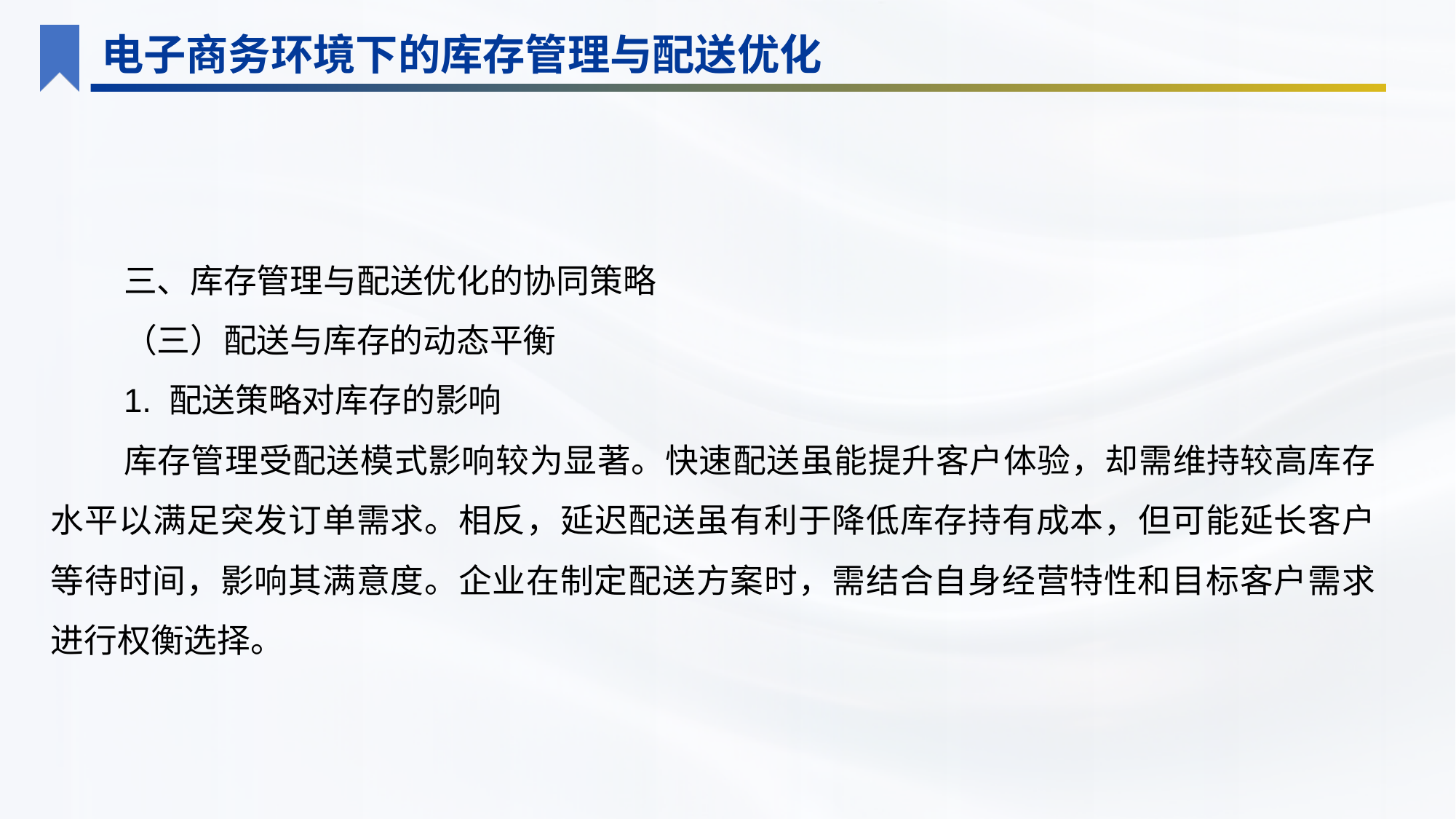

电子商务环境下的库存管理与配送优化
三、库存管理与配送优化的协同策略
（三）配送与库存的动态平衡
1. 配送策略对库存的影响
库存管理受配送模式影响较为显著。快速配送虽能提升客户体验，却需维持较高库存水平以满足突发订单需求。相反，延迟配送虽有利于降低库存持有成本，但可能延长客户等待时间，影响其满意度。企业在制定配送方案时，需结合自身经营特性和目标客户需求进行权衡选择。